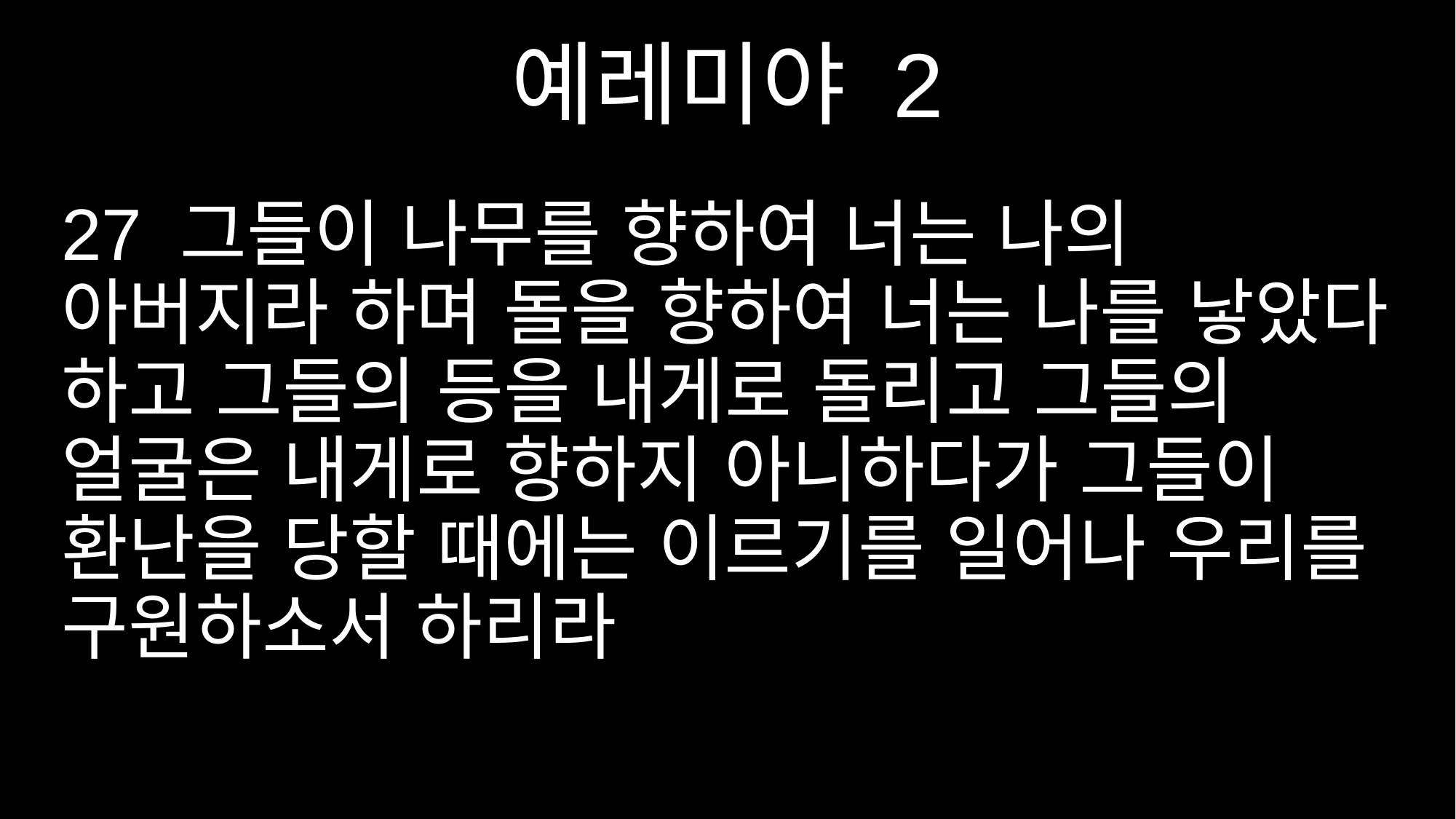

예레미야 2
27 그들이 나무를 향하여 너는 나의 아버지라 하며 돌을 향하여 너는 나를 낳았다 하고 그들의 등을 내게로 돌리고 그들의 얼굴은 내게로 향하지 아니하다가 그들이 환난을 당할 때에는 이르기를 일어나 우리를 구원하소서 하리라